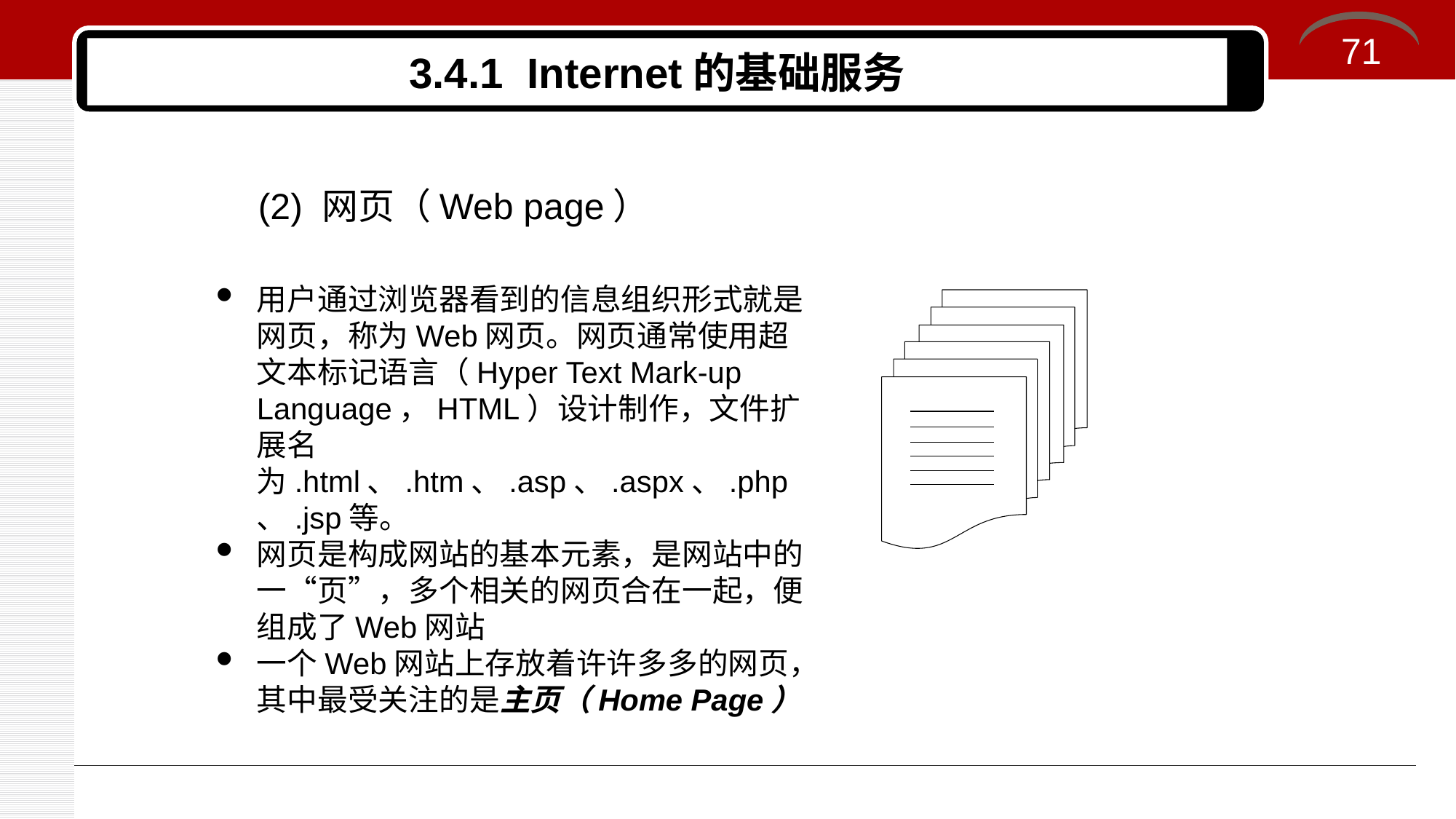

71
# 3.4.1  Internet的基础服务
(2) 网页（Web page）
用户通过浏览器看到的信息组织形式就是网页，称为Web网页。网页通常使用超文本标记语言（Hyper Text Mark-up Language，HTML）设计制作，文件扩展名为.html、.htm、.asp、.aspx、.php、.jsp等。
网页是构成网站的基本元素，是网站中的一“页”，多个相关的网页合在一起，便组成了Web网站
一个Web网站上存放着许许多多的网页，其中最受关注的是主页（Home Page）